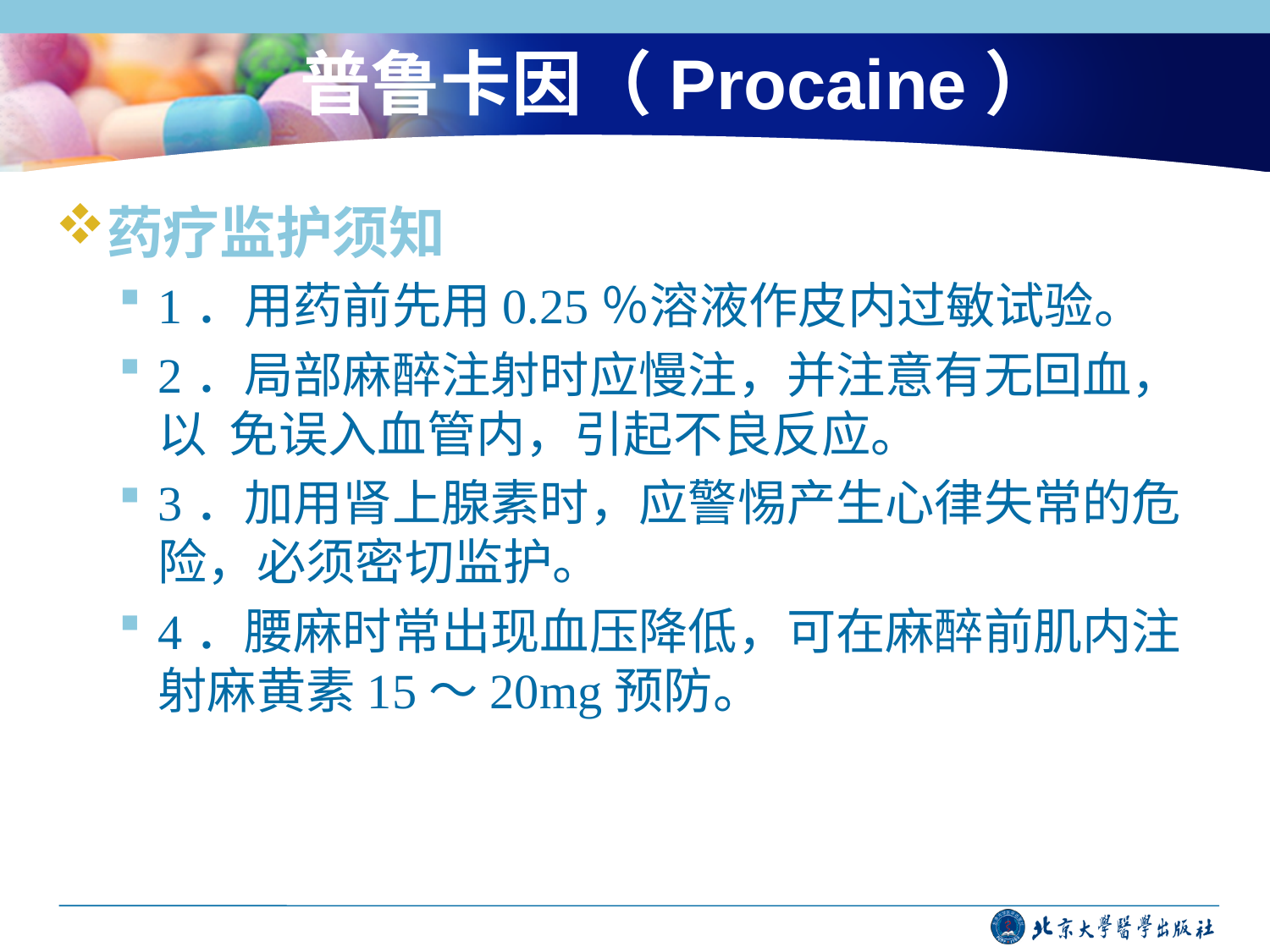

# 普鲁卡因（Procaine）
药疗监护须知
1．用药前先用0.25％溶液作皮内过敏试验。
2．局部麻醉注射时应慢注，并注意有无回血，以  免误入血管内，引起不良反应。
3．加用肾上腺素时，应警惕产生心律失常的危险，必须密切监护。
4．腰麻时常出现血压降低，可在麻醉前肌内注射麻黄素15～20mg预防。